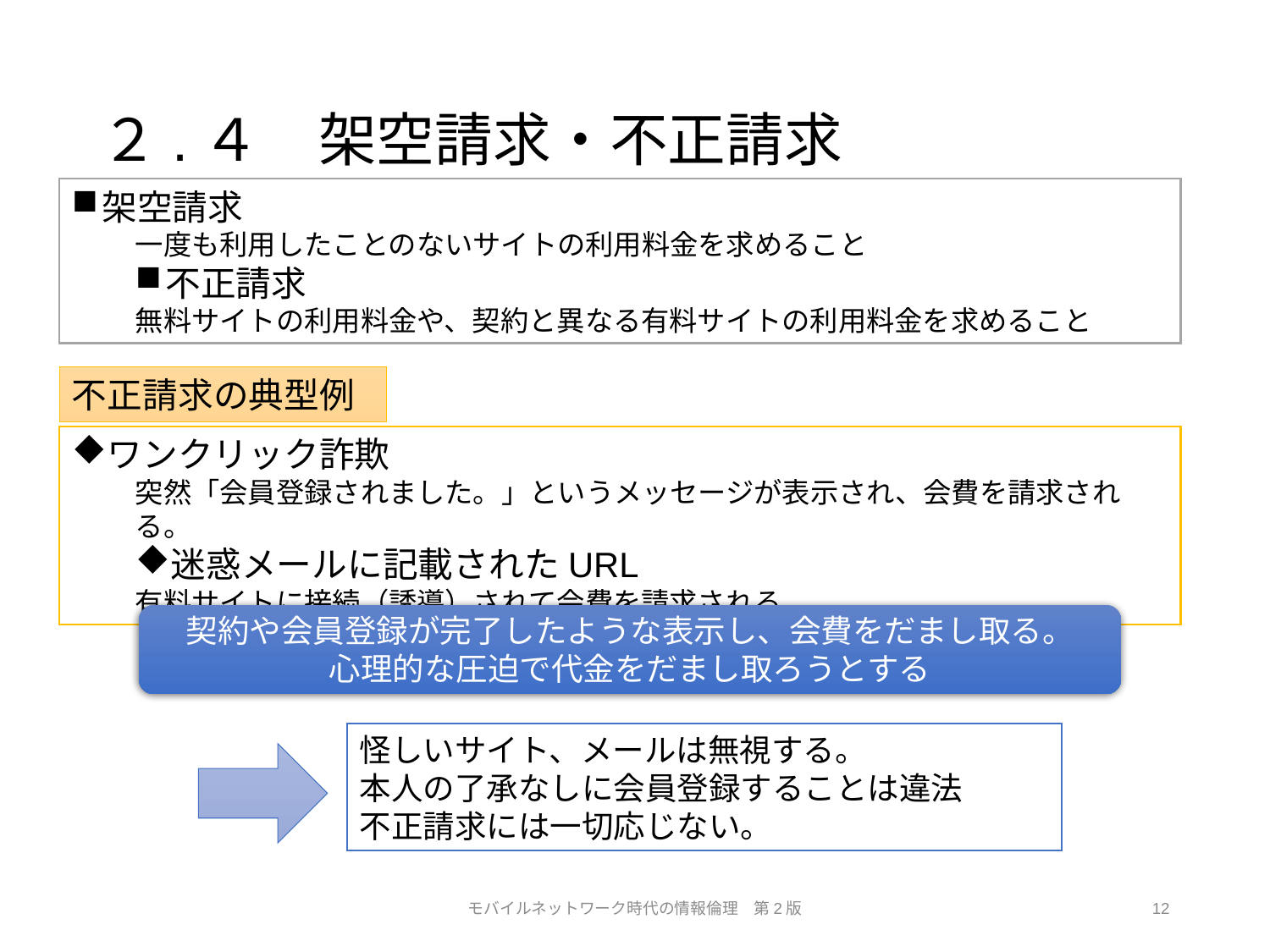

# ２.４　架空請求・不正請求
架空請求
一度も利用したことのないサイトの利用料金を求めること
不正請求
無料サイトの利用料金や、契約と異なる有料サイトの利用料金を求めること
不正請求の典型例
ワンクリック詐欺
突然「会員登録されました。」というメッセージが表示され、会費を請求される。
迷惑メールに記載されたURL
有料サイトに接続（誘導）されて会費を請求される。
契約や会員登録が完了したような表示し、会費をだまし取る。
心理的な圧迫で代金をだまし取ろうとする
怪しいサイト、メールは無視する。
本人の了承なしに会員登録することは違法
不正請求には一切応じない。

モバイルネットワーク時代の情報倫理　第2版
12